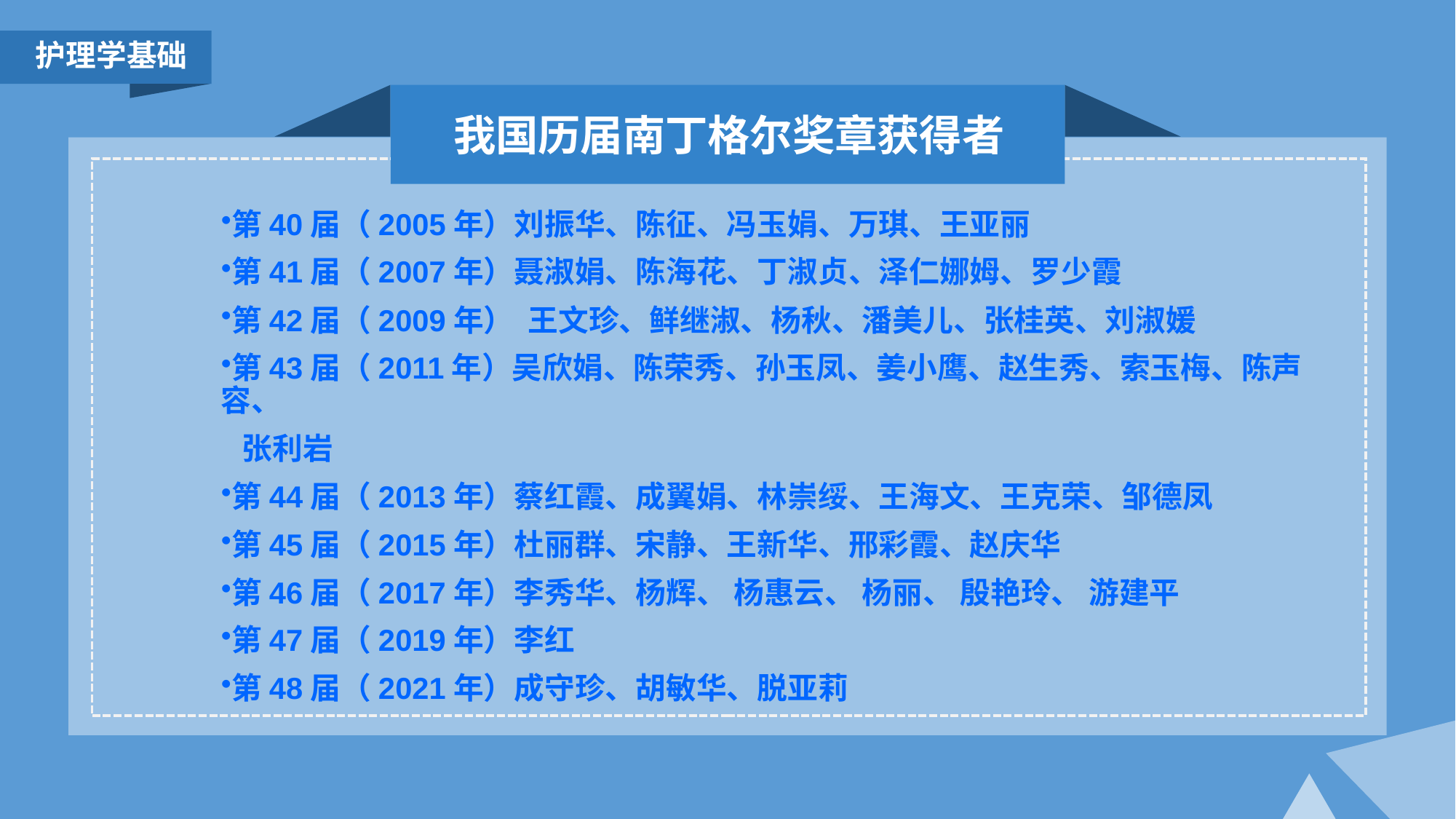

护理学基础

我国历届南丁格尔奖章获得者

第40届（2005年）刘振华、陈征、冯玉娟、万琪、王亚丽
第41届（2007年）聂淑娟、陈海花、丁淑贞、泽仁娜姆、罗少霞
第42届（2009年）  王文珍、鲜继淑、杨秋、潘美儿、张桂英、刘淑媛
第43届（2011年）吴欣娟、陈荣秀、孙玉凤、姜小鹰、赵生秀、索玉梅、陈声容、
  张利岩
第44届（2013年）蔡红霞、成翼娟、林崇绥、王海文、王克荣、邹德凤
第45届（2015年）杜丽群、宋静、王新华、邢彩霞、赵庆华
第46届（2017年）李秀华、杨辉、 杨惠云、 杨丽、 殷艳玲、 游建平
第47届（2019年）李红
第48届（2021年）成守珍、胡敏华、脱亚莉